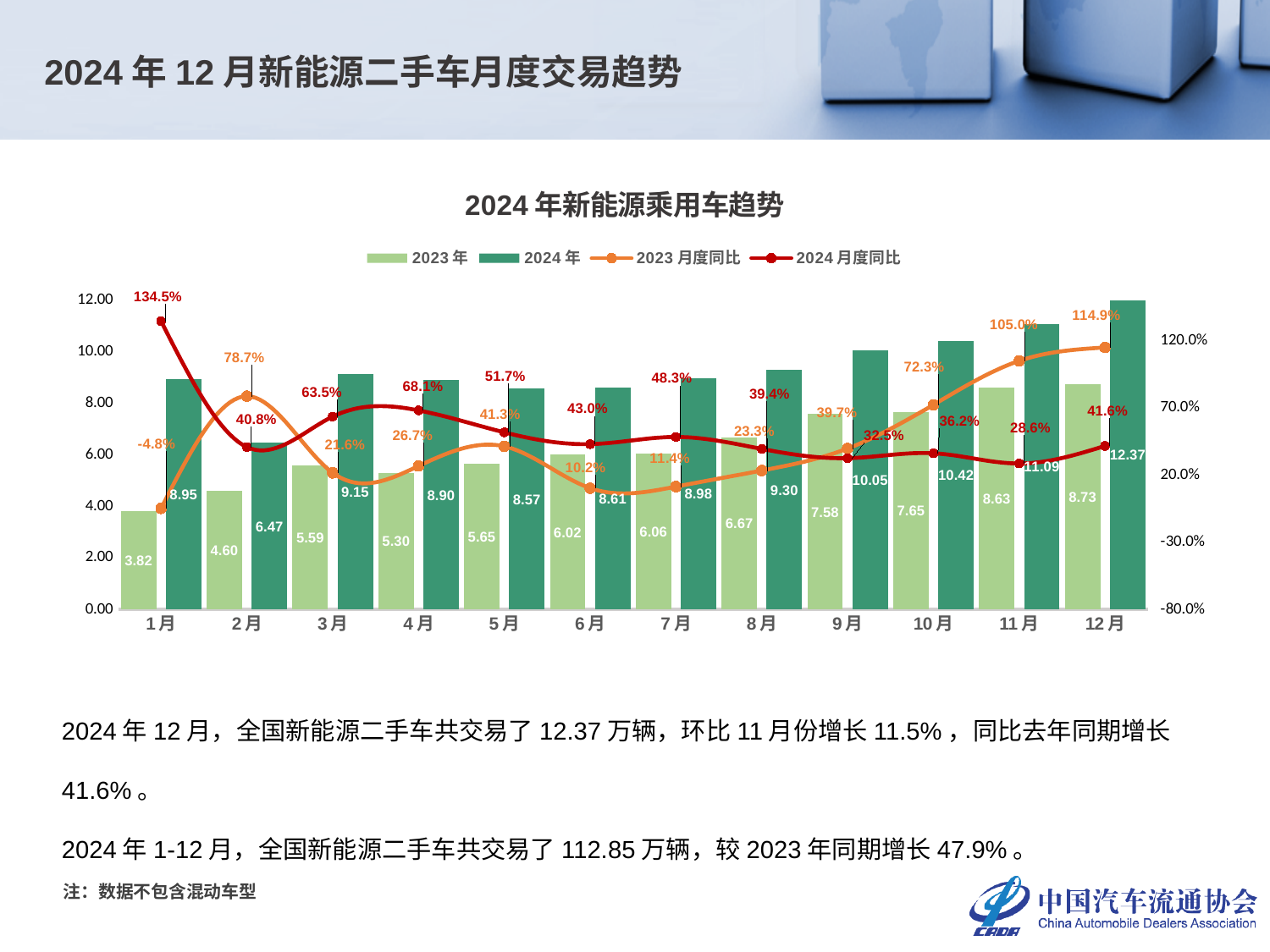

2024年12月新能源二手车月度交易趋势

### Chart: 2024年新能源乘用车趋势

| Category | 2023年 | 2024年 | 2023月度同比 | 2024月度同比 |
|---|---|---|---|---|
| 1月 | 3.8153 | 8.9455 | -0.048150088566225095 | 1.3446386915838855 |
| 2月 | 4.5963 | 6.4702 | 0.7867749961125798 | 0.4076974958118486 |
| 3月 | 5.5936 | 9.1459 | 0.21594713273335947 | 0.6350650743707091 |
| 4月 | 5.2971 | 8.9048 | 0.26697600995001075 | 0.6810707745747672 |
| 5月 | 5.6508 | 8.5736 | 0.41347741257691745 | 0.5172364974870816 |
| 6月 | 6.02 | 8.6074 | 0.10236220472440931 | 0.42980066445182735 |
| 7月 | 6.0572 | 8.9838 | 0.1138449090675051 | 0.4831605362213565 |
| 8月 | 6.6698 | 9.2984 | 0.2332525932363221 | 0.3941047707577439 |
| 9月 | 7.5811 | 10.0482 | 0.39718024327312934 | 0.3254277083800503 |
| 10月 | 7.65 | 10.4195 | 0.7227013759092037 | 0.3620261437908495 |
| 11月 | 8.625 | 11.0885 | 1.0497160103614627 | 0.2856231884057971 |
| 12月 | 8.7301 | 12.3653 | 1.1493709530492158 | 0.41639843758948913 |
2024年12月，全国新能源二手车共交易了12.37万辆，环比11月份增长11.5%，同比去年同期增长41.6%。
2024年1-12月，全国新能源二手车共交易了112.85万辆，较2023年同期增长47.9%。
注：数据不包含混动车型